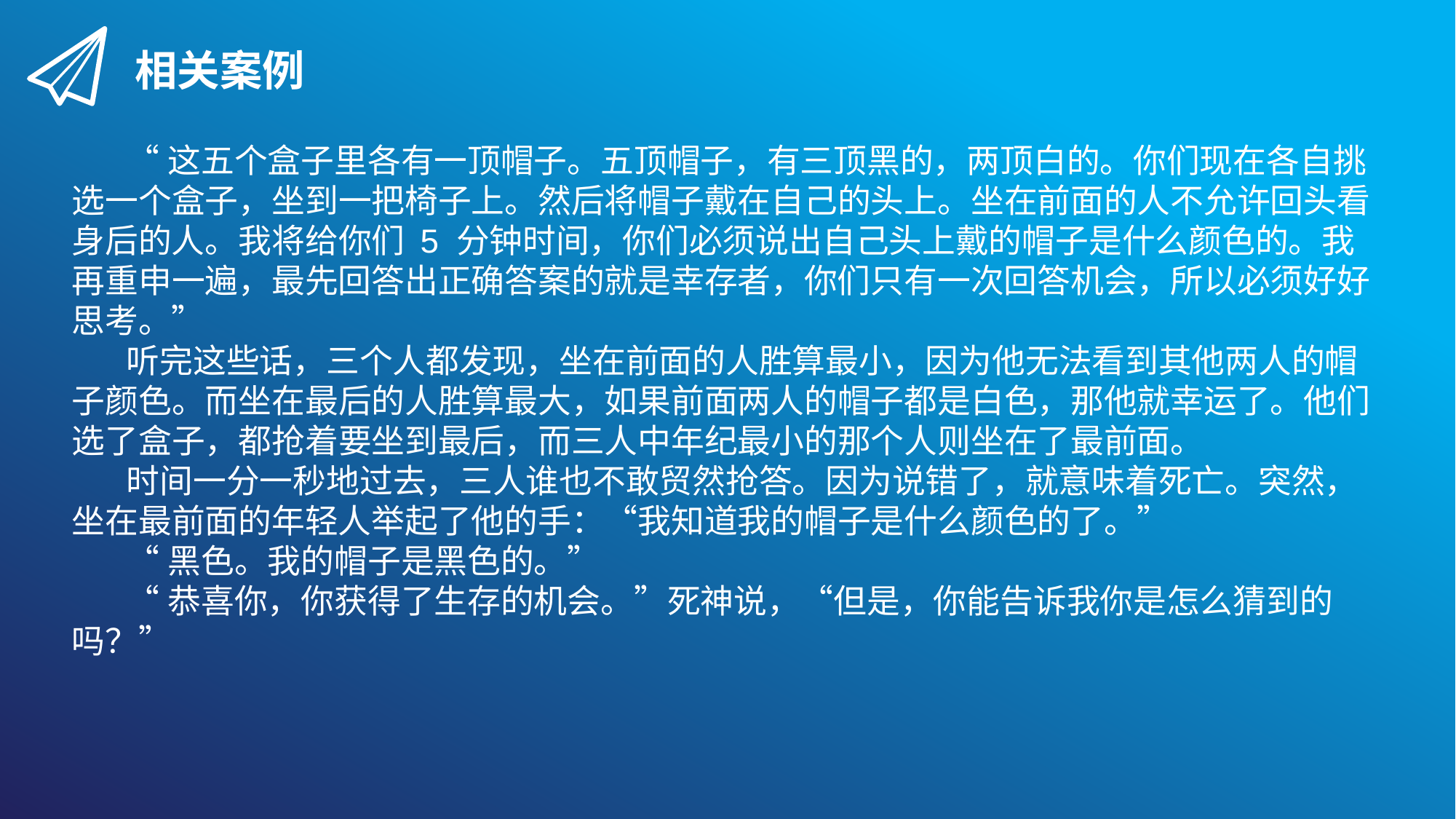

相关案例
“这五个盒子里各有一顶帽子。五顶帽子，有三顶黑的，两顶白的。你们现在各自挑选一个盒子，坐到一把椅子上。然后将帽子戴在自己的头上。坐在前面的人不允许回头看身后的人。我将给你们 5 分钟时间，你们必须说出自己头上戴的帽子是什么颜色的。我再重申一遍，最先回答出正确答案的就是幸存者，你们只有一次回答机会，所以必须好好思考。”
听完这些话，三个人都发现，坐在前面的人胜算最小，因为他无法看到其他两人的帽子颜色。而坐在最后的人胜算最大，如果前面两人的帽子都是白色，那他就幸运了。他们选了盒子，都抢着要坐到最后，而三人中年纪最小的那个人则坐在了最前面。
时间一分一秒地过去，三人谁也不敢贸然抢答。因为说错了，就意味着死亡。突然，坐在最前面的年轻人举起了他的手：“我知道我的帽子是什么颜色的了。”
“黑色。我的帽子是黑色的。”
“恭喜你，你获得了生存的机会。”死神说，“但是，你能告诉我你是怎么猜到的吗？”